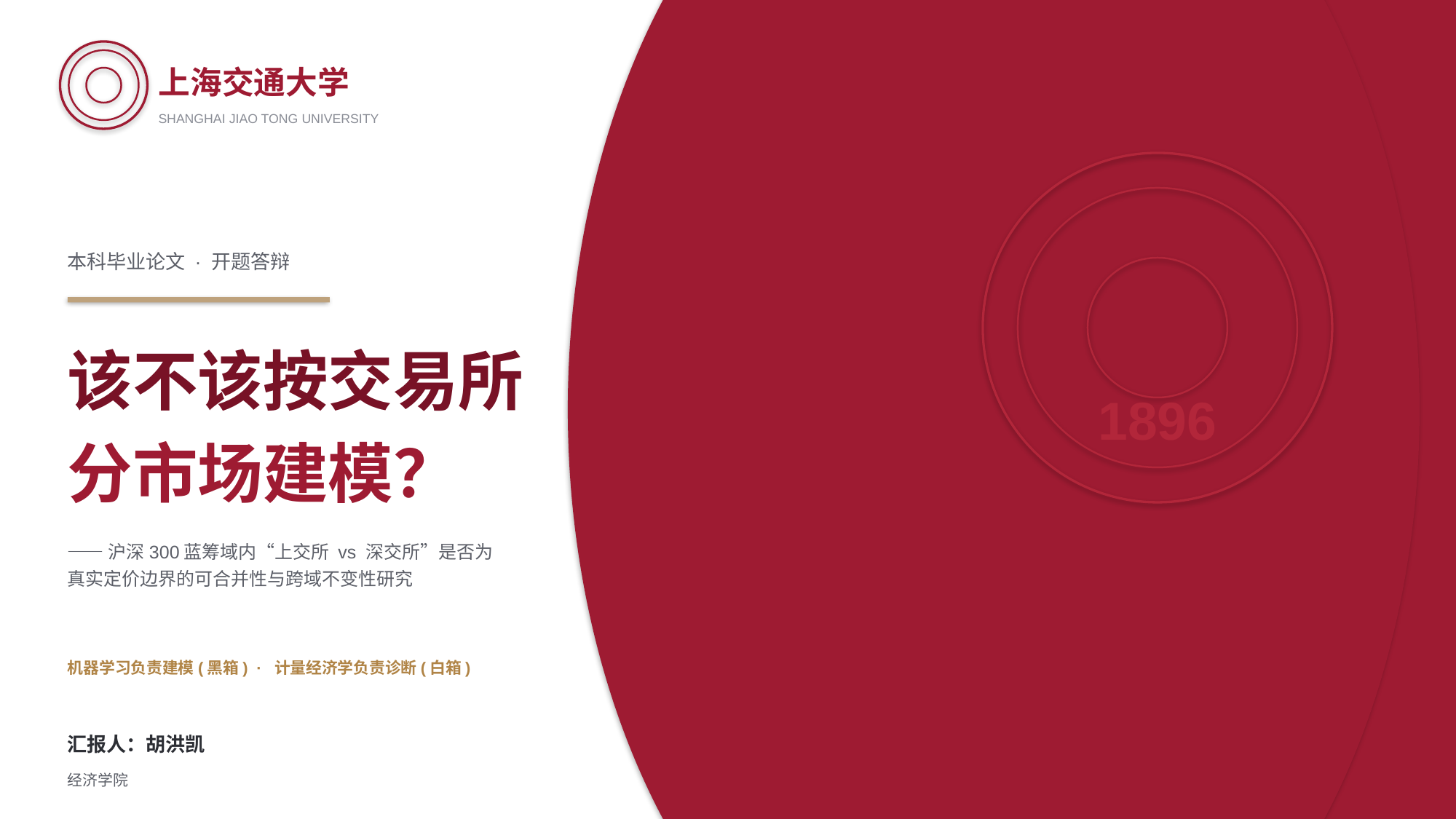

上海交通大学

SHANGHAI JIAO TONG UNIVERSITY

本科毕业论文 · 开题答辩

该不该按交易所
1896
分市场建模？
——沪深300蓝筹域内“上交所 vs 深交所”是否为
真实定价边界的可合并性与跨域不变性研究
机器学习负责建模(黑箱)  ·  计量经济学负责诊断(白箱)
汇报人：胡洪凯
经济学院